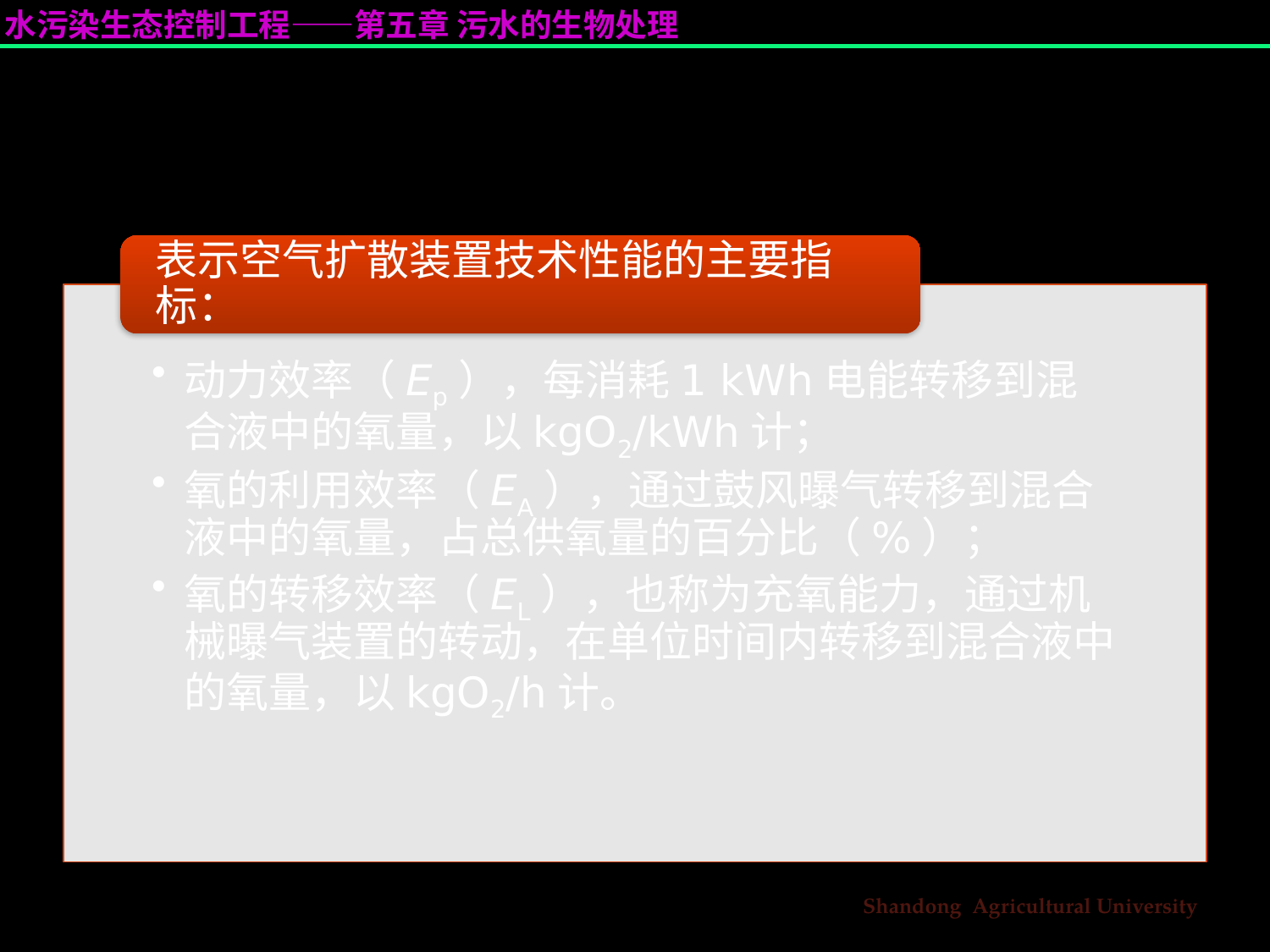

#
动力效率（Ep），每消耗1 kWh电能转移到混合液中的氧量，以kgO2/kWh计；
氧的利用效率（EA），通过鼓风曝气转移到混合液中的氧量，占总供氧量的百分比（%）；
氧的转移效率（EL），也称为充氧能力，通过机械曝气装置的转动，在单位时间内转移到混合液中的氧量，以kgO2/h计。
表示空气扩散装置技术性能的主要指标：